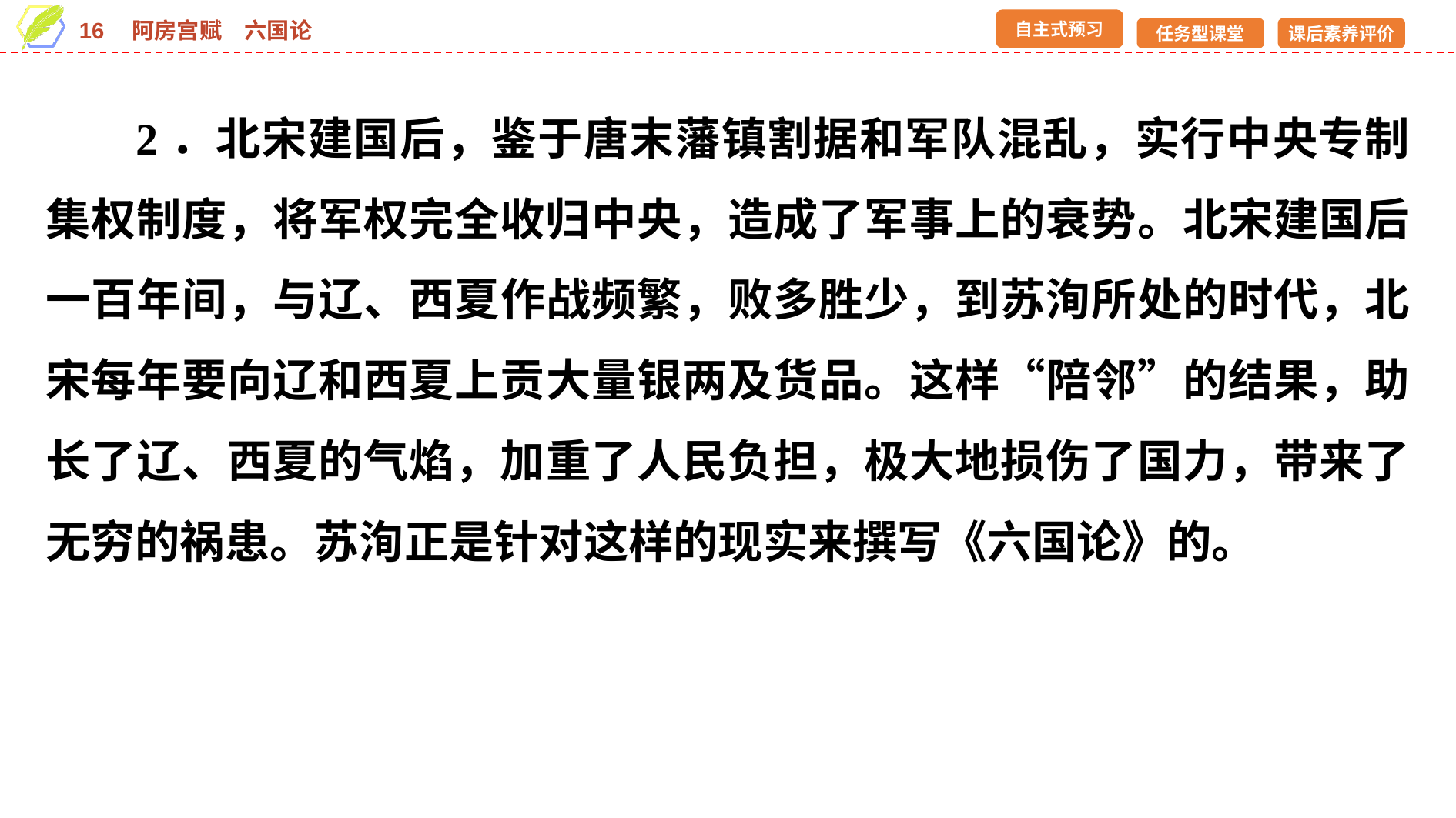

2．北宋建国后，鉴于唐末藩镇割据和军队混乱，实行中央专制集权制度，将军权完全收归中央，造成了军事上的衰势。北宋建国后一百年间，与辽、西夏作战频繁，败多胜少，到苏洵所处的时代，北宋每年要向辽和西夏上贡大量银两及货品。这样“陪邻”的结果，助长了辽、西夏的气焰，加重了人民负担，极大地损伤了国力，带来了无穷的祸患。苏洵正是针对这样的现实来撰写《六国论》的。